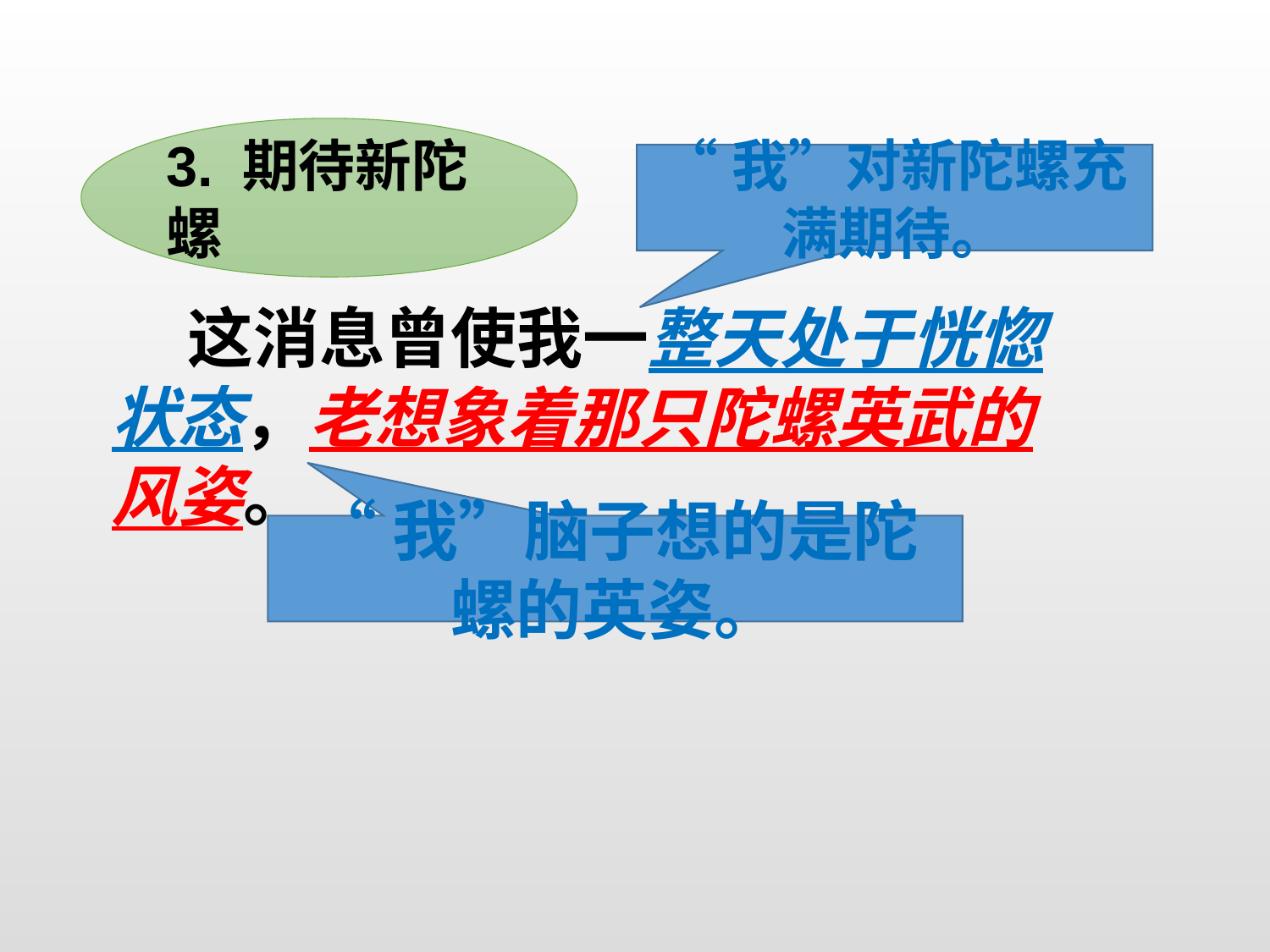

3. 期待新陀螺
“我”对新陀螺充满期待。
    这消息曾使我一整天处于恍惚状态，老想象着那只陀螺英武的风姿。
“我”脑子想的是陀螺的英姿。